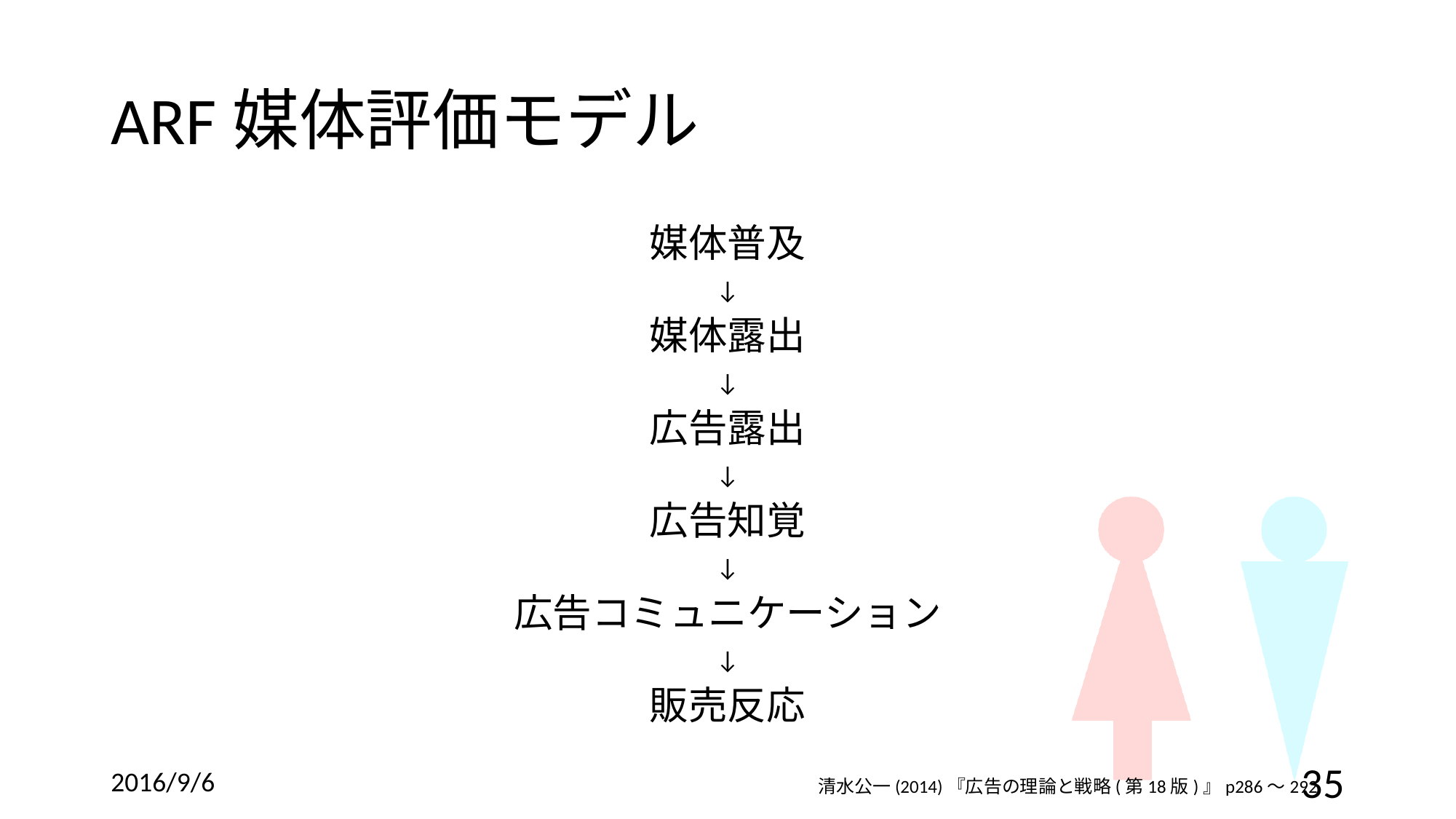

# ARF媒体評価モデル
媒体普及
↓
媒体露出
↓
広告露出
↓
広告知覚
↓
広告コミュニケーション
↓
販売反応
2016/9/6
35
清水公一(2014)『広告の理論と戦略(第18版)』p286～292